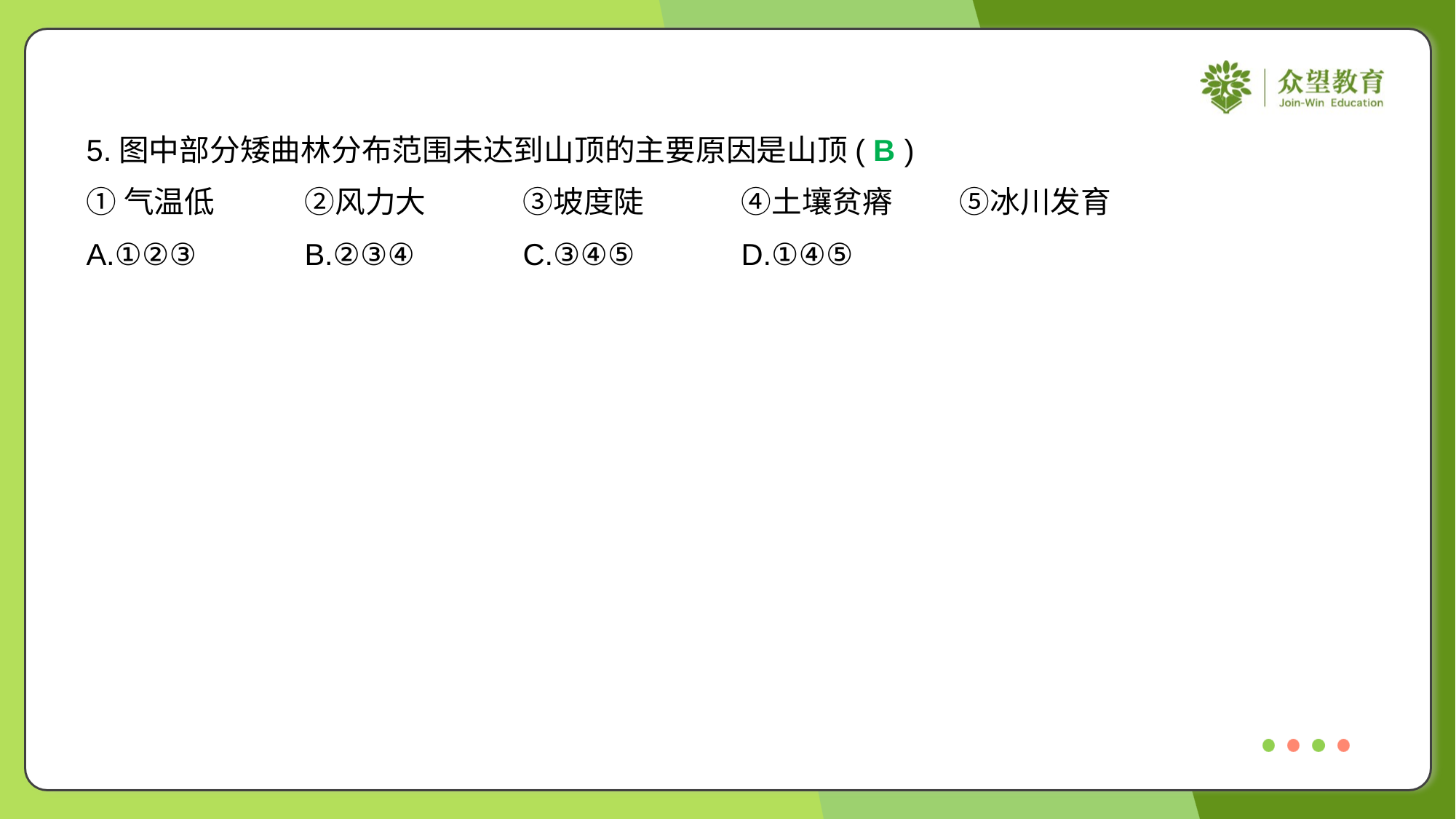

5.图中部分矮曲林分布范围未达到山顶的主要原因是山顶(     )
B
①气温低	②风力大	③坡度陡	④土壤贫瘠	⑤冰川发育
A.①②③	B.②③④	C.③④⑤	D.①④⑤